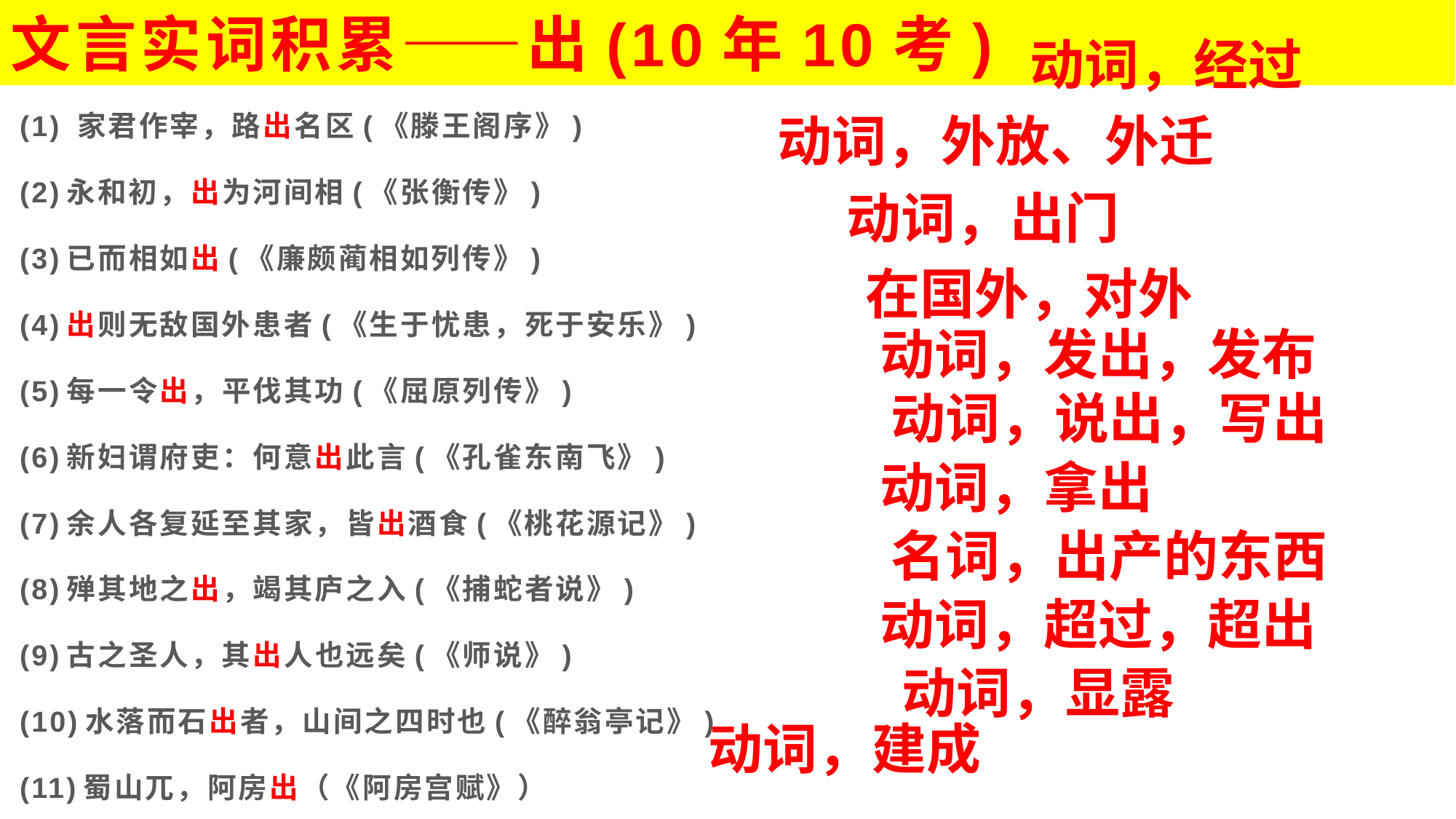

# 文言实词积累——出(10年10考)
动词，经过
(1) 家君作宰，路出名区(《滕王阁序》)
(2)永和初，出为河间相(《张衡传》)
(3)已而相如出(《廉颇蔺相如列传》)
(4)出则无敌国外患者(《生于忧患，死于安乐》)
(5)每一令出，平伐其功(《屈原列传》)
(6)新妇谓府吏：何意出此言(《孔雀东南飞》)
(7)余人各复延至其家，皆出酒食(《桃花源记》)
(8)殚其地之出，竭其庐之入(《捕蛇者说》)
(9)古之圣人，其出人也远矣(《师说》)
(10)水落而石出者，山间之四时也(《醉翁亭记》)
(11)蜀山兀，阿房出（《阿房宫赋》）

动词，外放、外迁
动词，出门
在国外，对外
动词，发出，发布
动词，说出，写出
动词，拿出
名词，出产的东西
动词，超过，超出
动词，显露
动词，建成